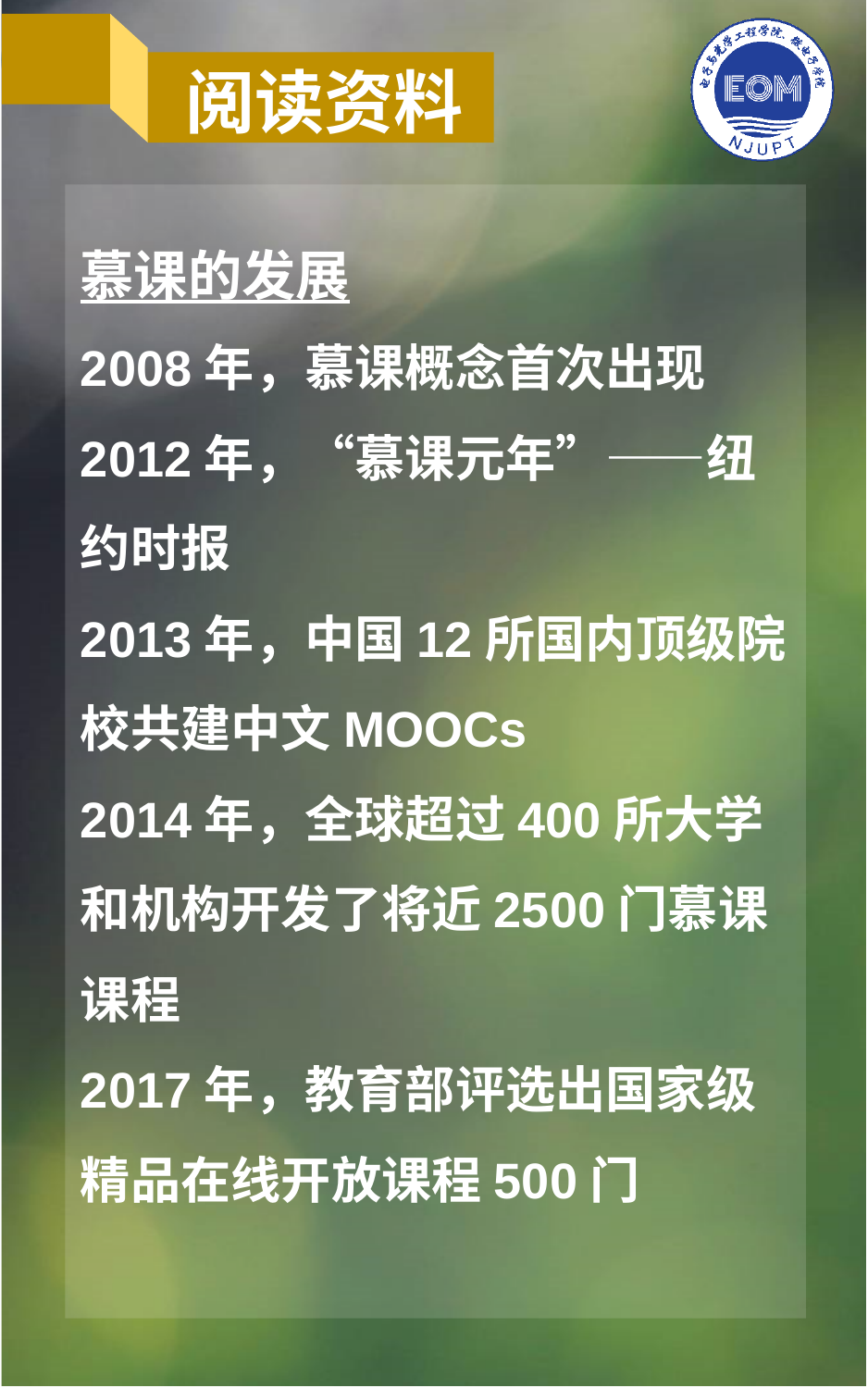

阅读资料
慕课的发展
2008年，慕课概念首次出现
2012年，“慕课元年”——纽约时报
2013年，中国12所国内顶级院校共建中文MOOCs
2014年，全球超过400所大学和机构开发了将近2500门慕课课程
2017年，教育部评选出国家级精品在线开放课程500门